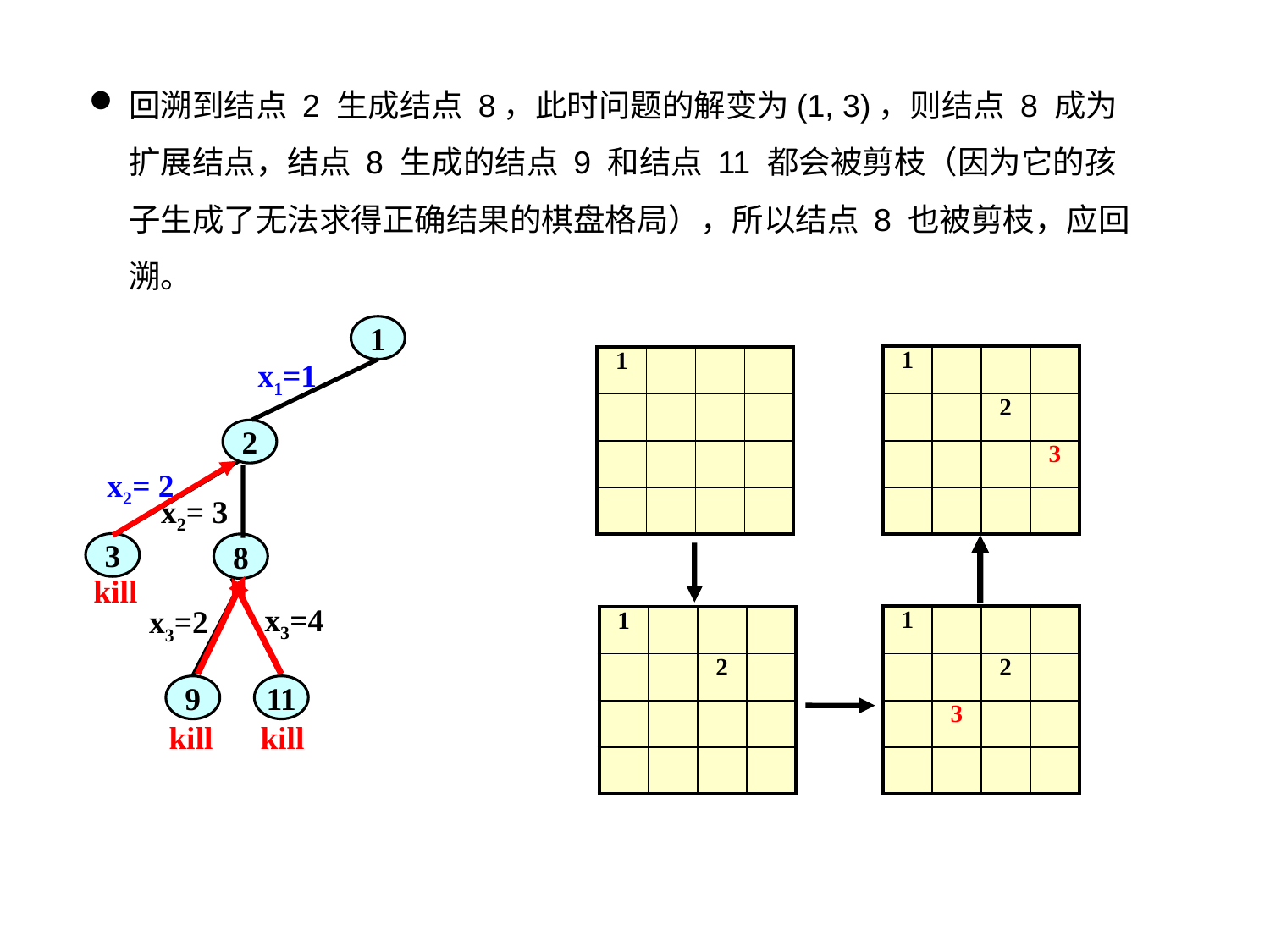

回溯到结点 2 生成结点 8，此时问题的解变为(1, 3)，则结点 8 成为扩展结点，结点 8 生成的结点 9 和结点 11 都会被剪枝（因为它的孩子生成了无法求得正确结果的棋盘格局），所以结点 8 也被剪枝，应回溯。
1
x1=1

2

x2= 2
3
kill
| 1 |  |  |  |
| --- | --- | --- | --- |
|  |  | 2 |  |
|  |  |  | 3 |
|  |  |  |  |
| 1 |  |  |  |
| --- | --- | --- | --- |
|  |  |  |  |
|  |  |  |  |
|  |  |  |  |

x2= 3
8

x3=4
11

x3=2
9
| 1 |  |  |  |
| --- | --- | --- | --- |
|  |  | 2 |  |
|  | 3 |  |  |
|  |  |  |  |
| 1 |  |  |  |
| --- | --- | --- | --- |
|  |  | 2 |  |
|  |  |  |  |
|  |  |  |  |

kill
kill